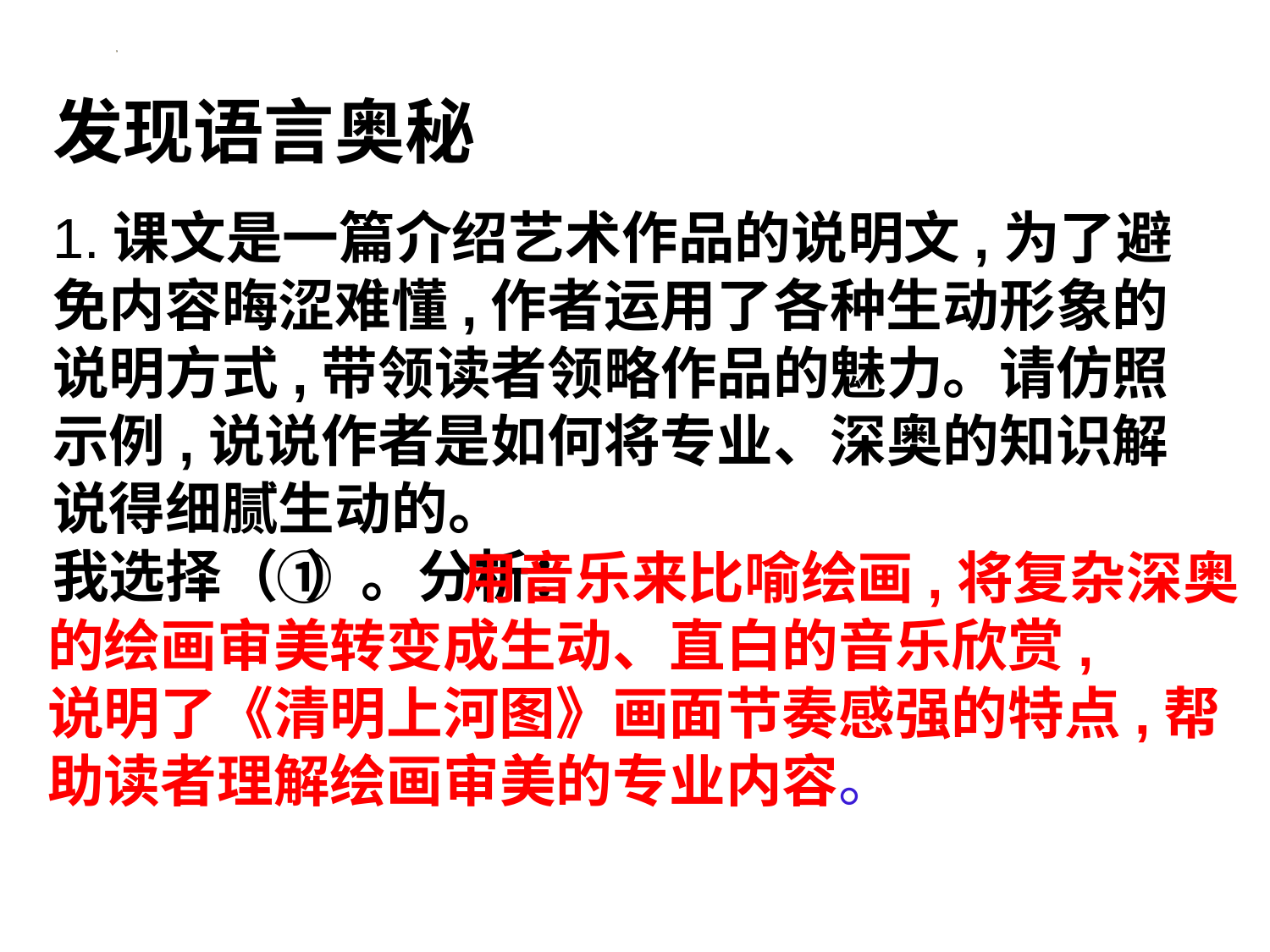

发现语言奥秘
1.课文是一篇介绍艺术作品的说明文,为了避免内容晦涩难懂,作者运用了各种生动形象的说明方式,带领读者领略作品的魅力。请仿照示例,说说作者是如何将专业、深奥的知识解说得细腻生动的。
我选择（  ）。分析：
                  ①         用音乐来比喻绘画,将复杂深奥的绘画审美转变成生动、直白的音乐欣赏,
说明了《清明上河图》画面节奏感强的特点,帮助读者理解绘画审美的专业内容。